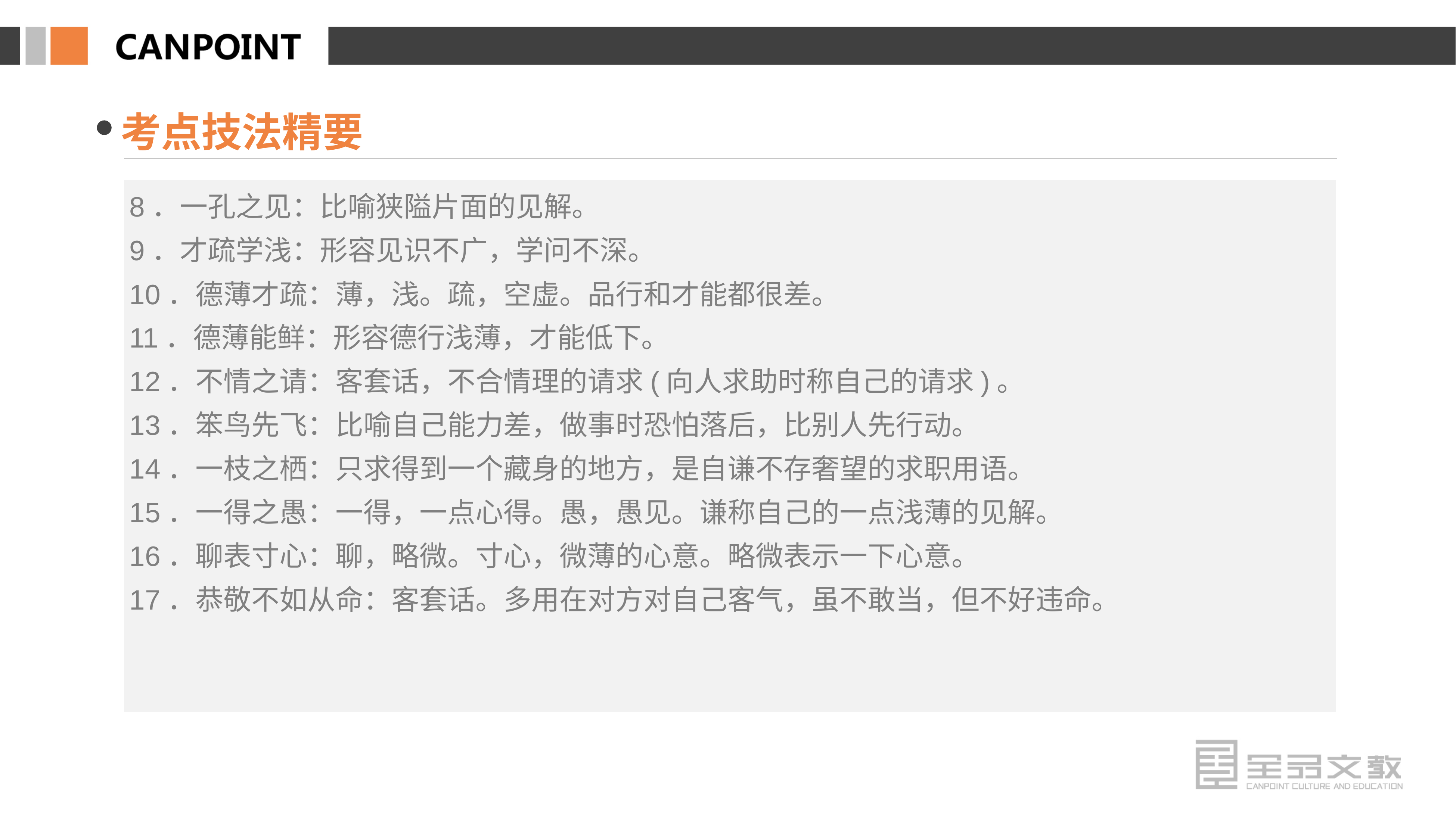

考点技法精要

8．一孔之见：比喻狭隘片面的见解。
9．才疏学浅：形容见识不广，学问不深。
10．德薄才疏：薄，浅。疏，空虚。品行和才能都很差。
11．德薄能鲜：形容德行浅薄，才能低下。
12．不情之请：客套话，不合情理的请求(向人求助时称自己的请求)。
13．笨鸟先飞：比喻自己能力差，做事时恐怕落后，比别人先行动。
14．一枝之栖：只求得到一个藏身的地方，是自谦不存奢望的求职用语。
15．一得之愚：一得，一点心得。愚，愚见。谦称自己的一点浅薄的见解。
16．聊表寸心：聊，略微。寸心，微薄的心意。略微表示一下心意。
17．恭敬不如从命：客套话。多用在对方对自己客气，虽不敢当，但不好违命。